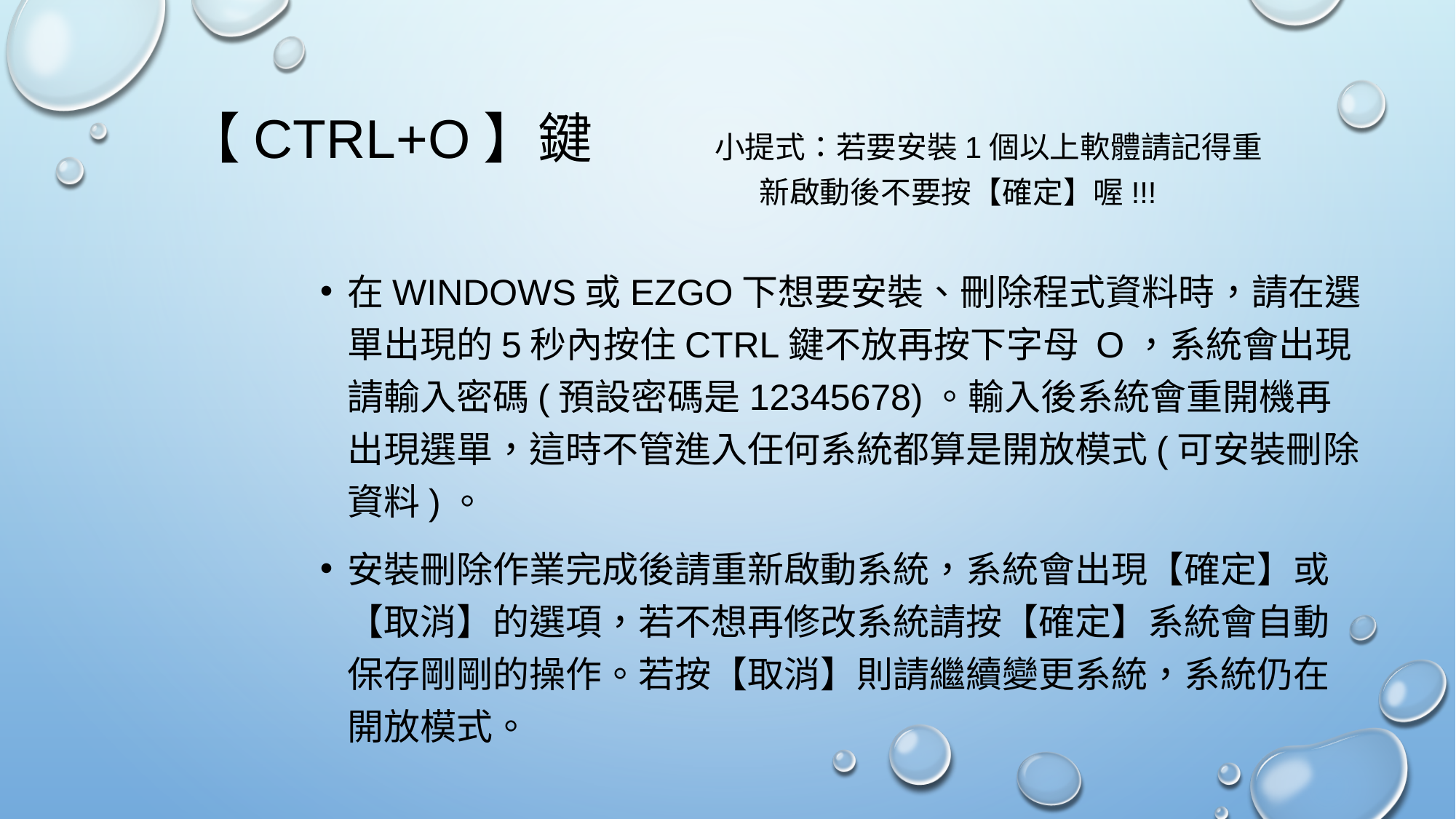

# 【Ctrl+O】鍵          小提式：若要安裝1個以上軟體請記得重 新啟動後不要按【確定】喔!!!
在Windows或Ezgo下想要安裝、刪除程式資料時，請在選單出現的5秒內按住ctrl鍵不放再按下字母 O，系統會出現請輸入密碼(預設密碼是12345678)。輸入後系統會重開機再出現選單，這時不管進入任何系統都算是開放模式(可安裝刪除資料)。
安裝刪除作業完成後請重新啟動系統，系統會出現【確定】或【取消】的選項，若不想再修改系統請按【確定】系統會自動保存剛剛的操作。若按【取消】則請繼續變更系統，系統仍在開放模式。